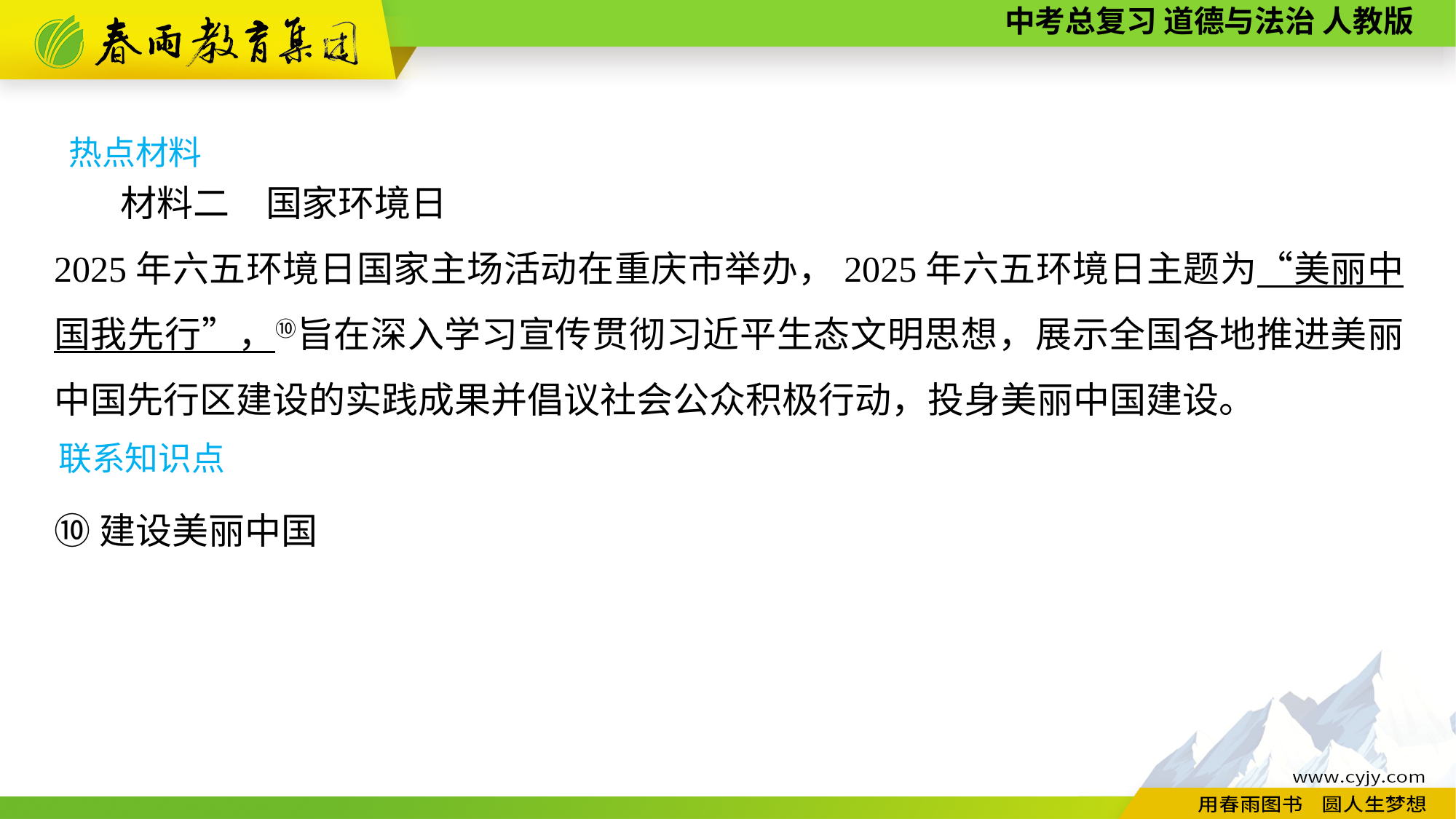

热点材料
       材料二　国家环境日
2025年六五环境日国家主场活动在重庆市举办，2025年六五环境日主题为“美丽中国我先行”，⑩旨在深入学习宣传贯彻习近平生态文明思想，展示全国各地推进美丽中国先行区建设的实践成果并倡议社会公众积极行动，投身美丽中国建设。

⑩建设美丽中国
联系知识点